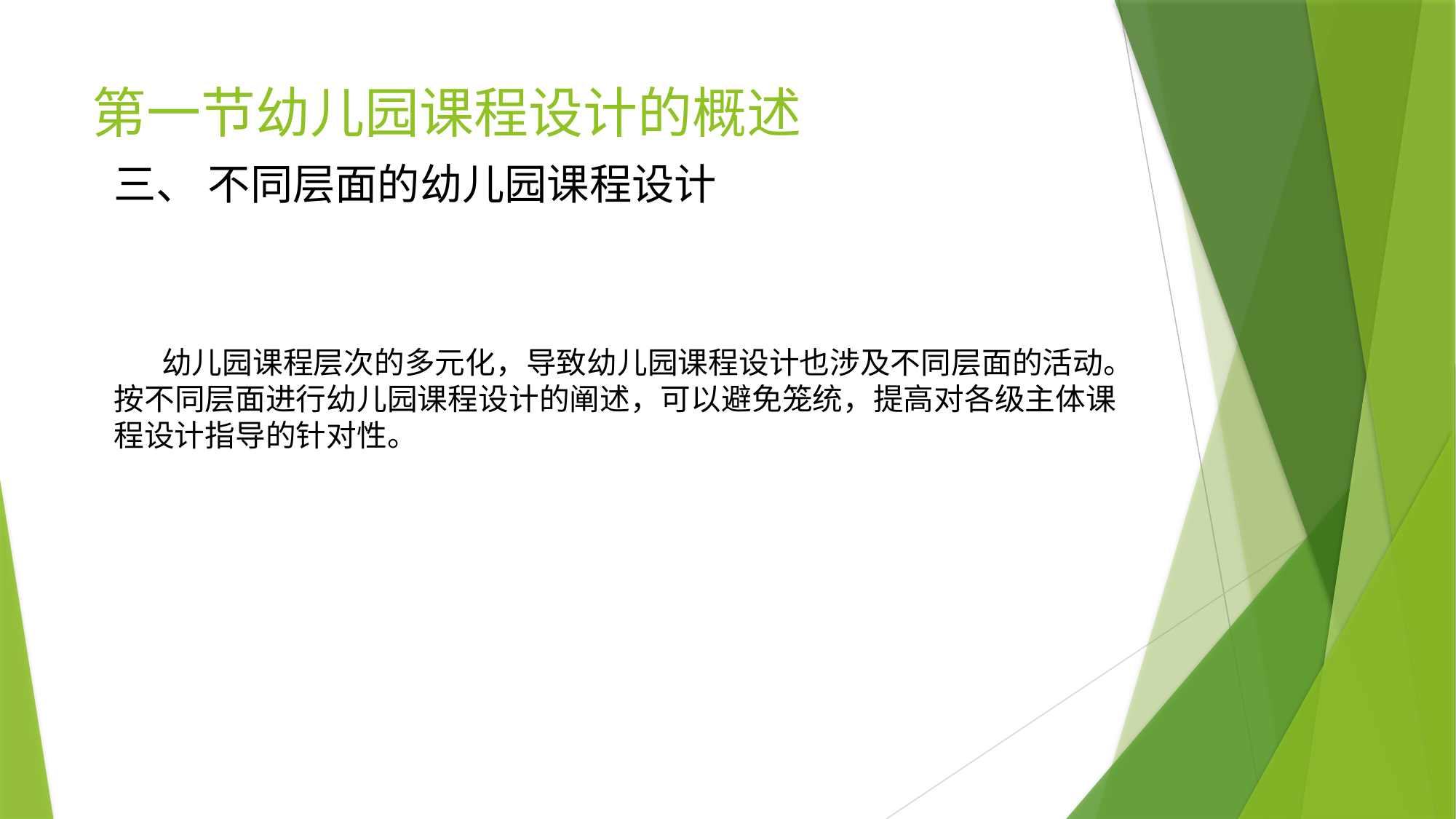

# 第一节幼儿园课程设计的概述
三、 不同层面的幼儿园课程设计
      幼儿园课程层次的多元化，导致幼儿园课程设计也涉及不同层面的活动。按不同层面进行幼儿园课程设计的阐述，可以避免笼统，提高对各级主体课程设计指导的针对性。